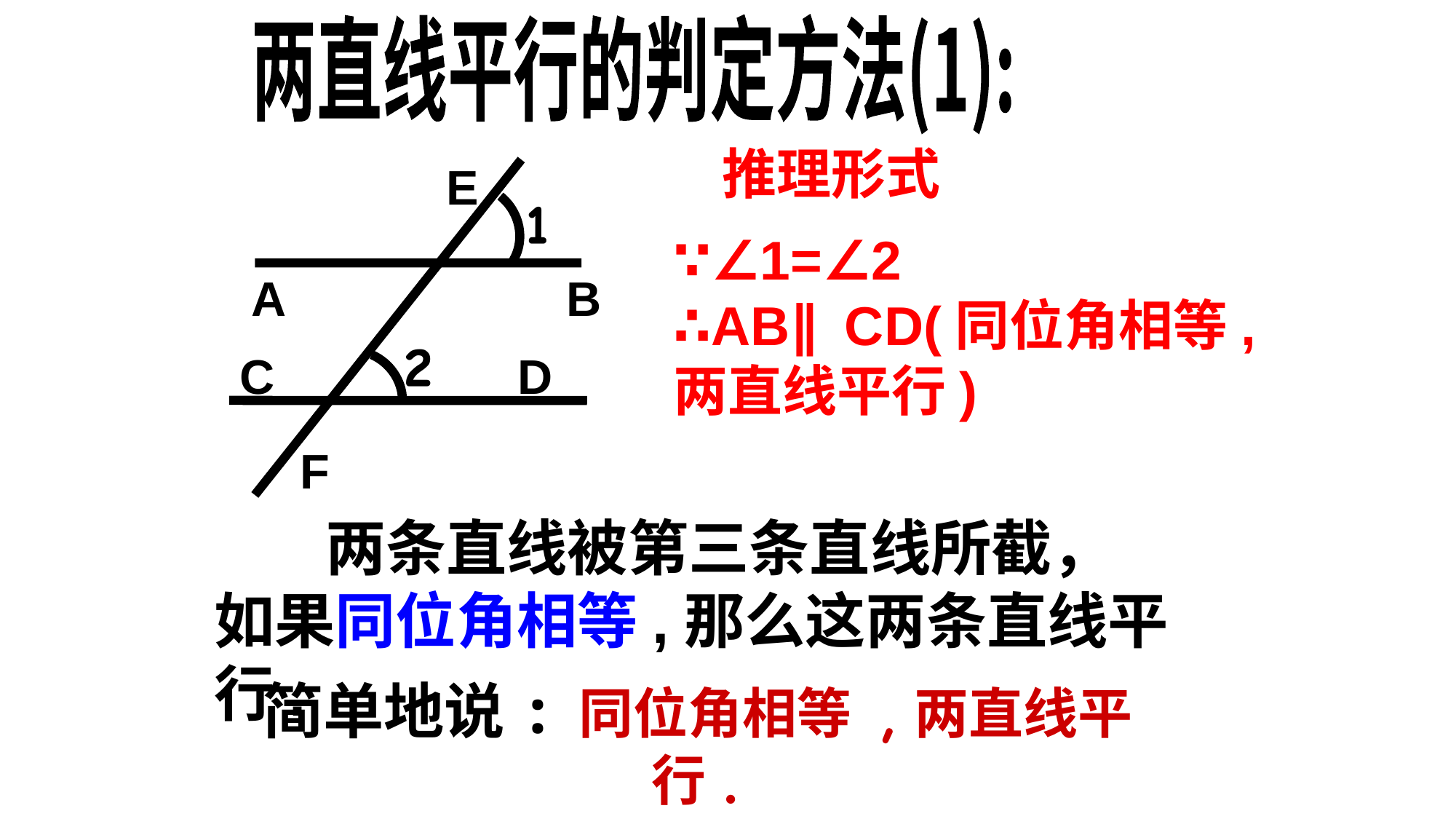

两直线平行的判定方法(1):
推理形式
∵∠1=∠2
∴AB∥CD(同位角相等,
两直线平行)
E

1

A
B

2
C
D

F
       两条直线被第三条直线所截，
如果同位角相等,那么这两条直线平行.
简单地说:  同位角相等 ,两直线平行.